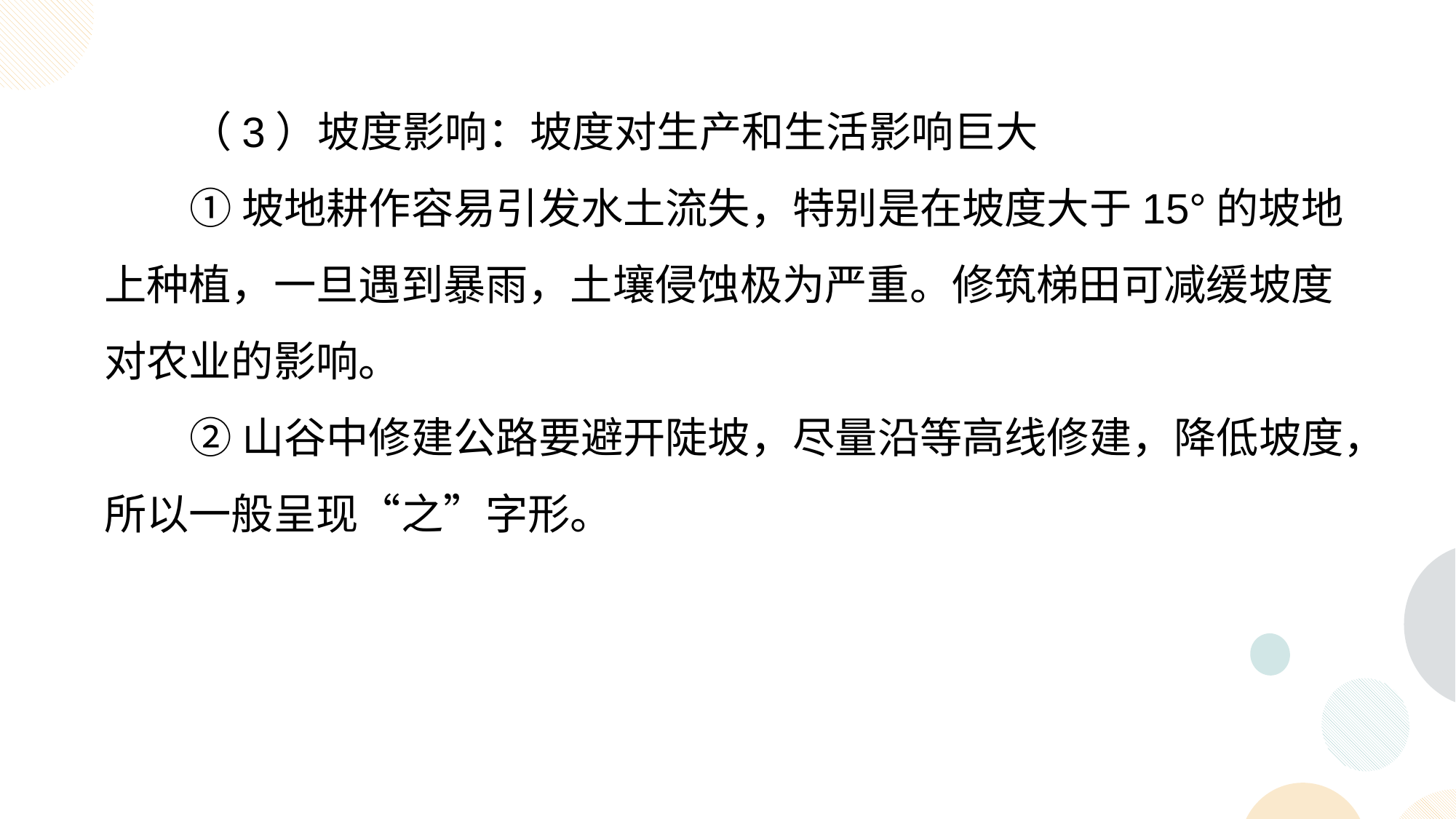

（3）坡度影响：坡度对生产和生活影响巨大
①坡地耕作容易引发水土流失，特别是在坡度大于15°的坡地上种植，一旦遇到暴雨，土壤侵蚀极为严重。修筑梯田可减缓坡度对农业的影响。
②山谷中修建公路要避开陡坡，尽量沿等高线修建，降低坡度，所以一般呈现“之”字形。